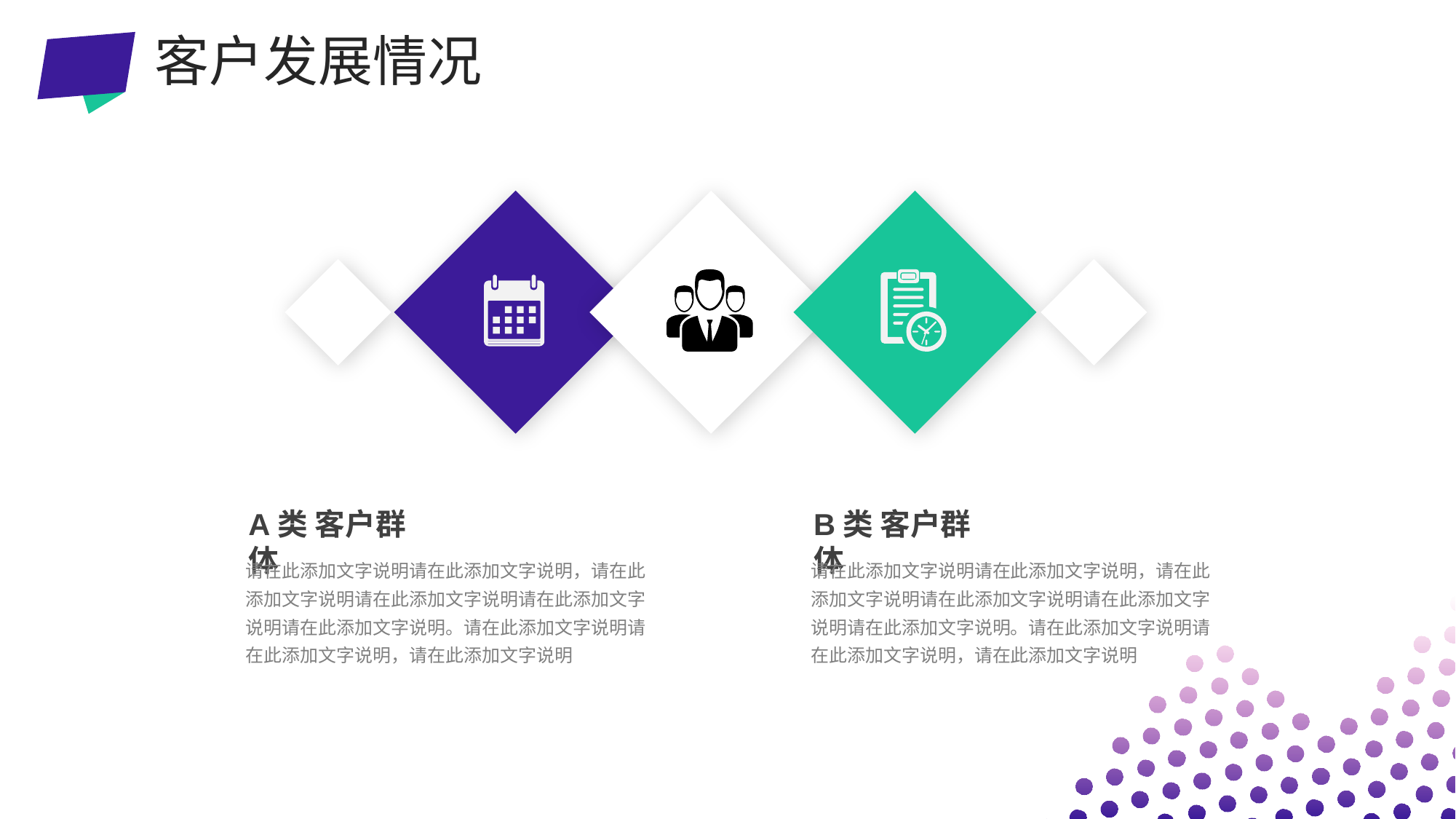

客户发展情况

A类 客户群体
请在此添加文字说明请在此添加文字说明，请在此添加文字说明请在此添加文字说明请在此添加文字说明请在此添加文字说明。请在此添加文字说明请在此添加文字说明，请在此添加文字说明
B类 客户群体
请在此添加文字说明请在此添加文字说明，请在此添加文字说明请在此添加文字说明请在此添加文字说明请在此添加文字说明。请在此添加文字说明请在此添加文字说明，请在此添加文字说明